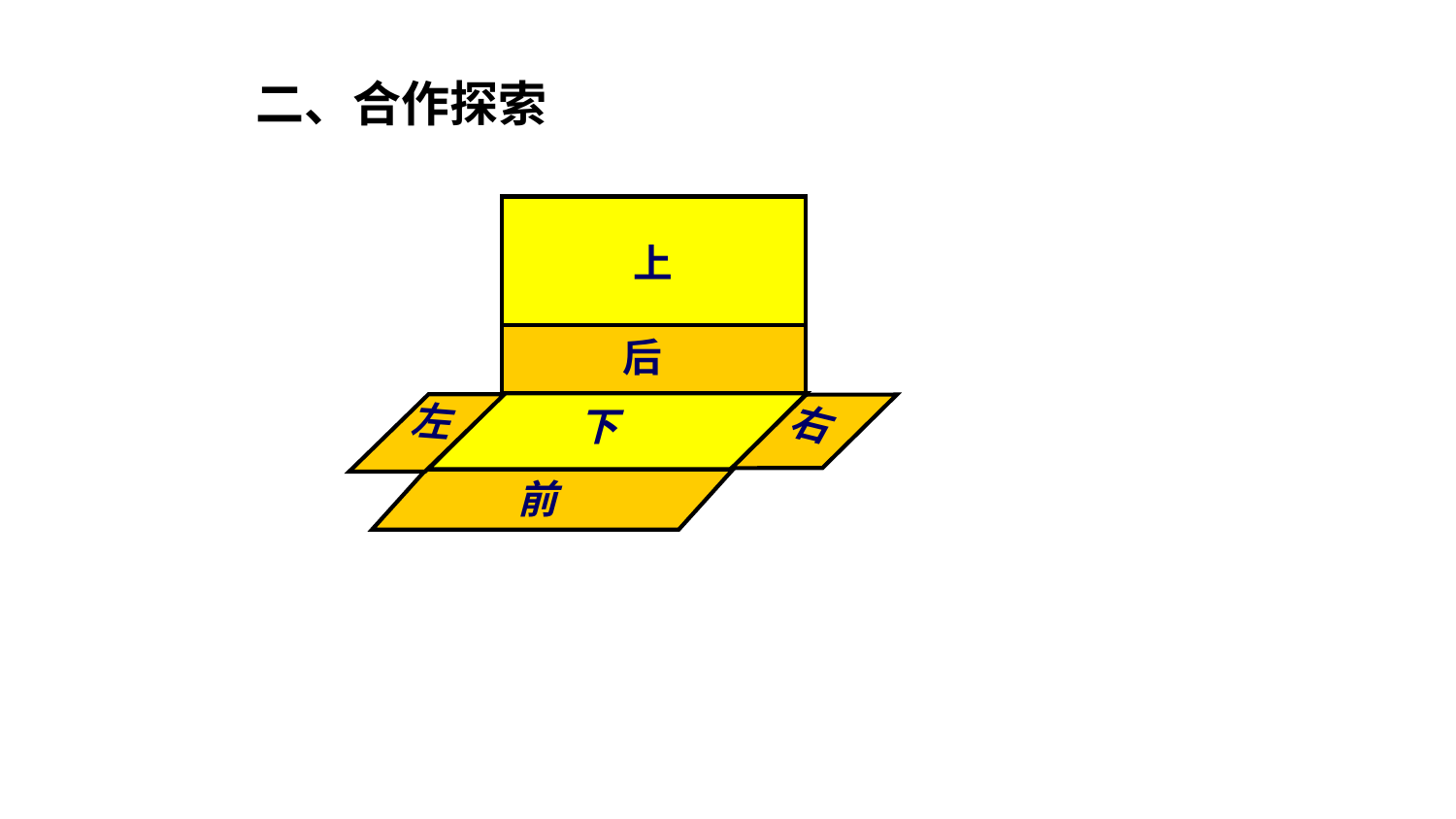

二、合作探索

上

后
左
右

下

前